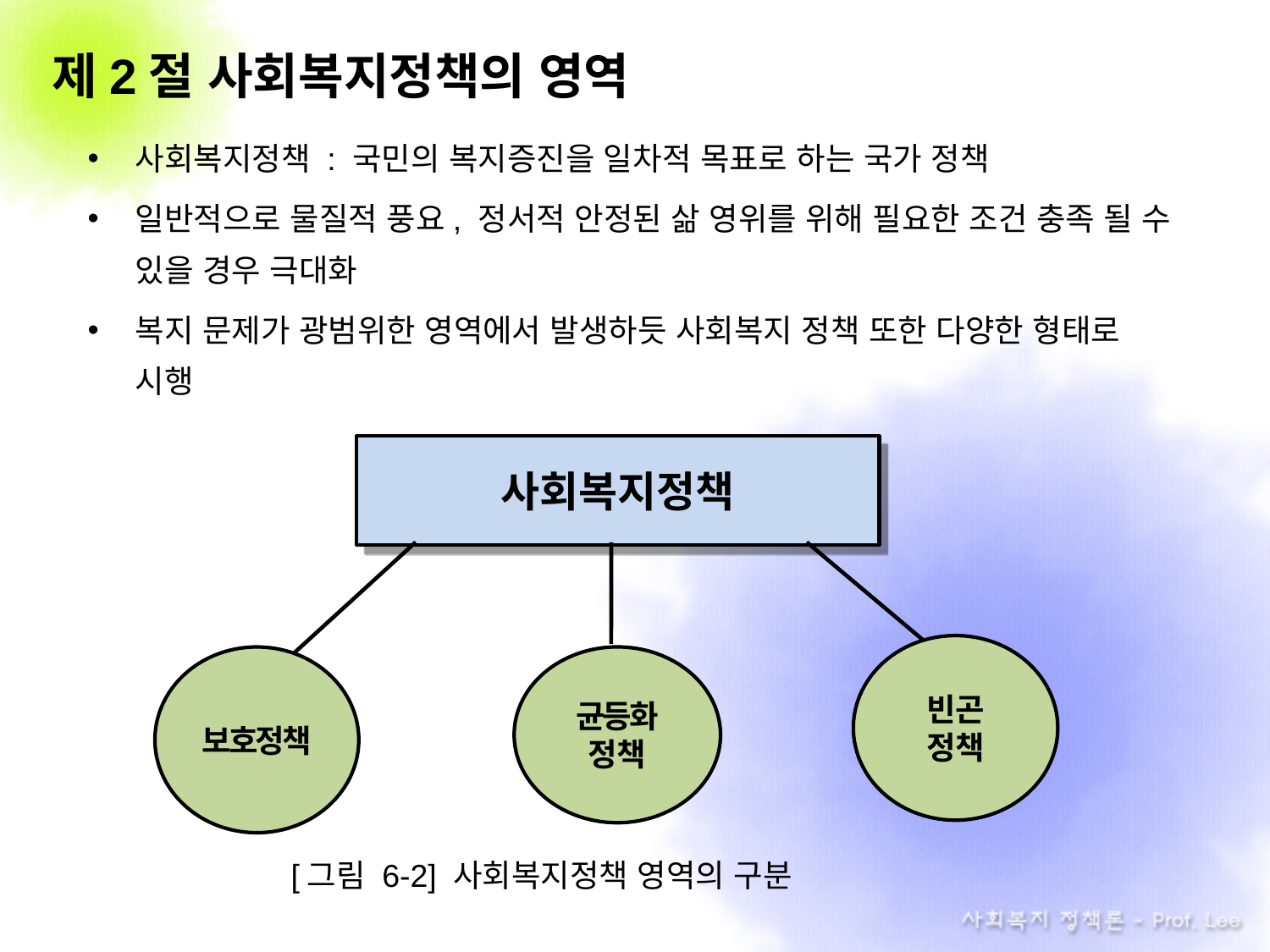

# 제2절 사회복지정책의 영역
사회복지정책 : 국민의 복지증진을 일차적 목표로 하는 국가 정책
일반적으로 물질적 풍요, 정서적 안정된 삶 영위를 위해 필요한 조건 충족 될 수 있을 경우 극대화
복지 문제가 광범위한 영역에서 발생하듯 사회복지 정책 또한 다양한 형태로 시행

                    [그림 6-2] 사회복지정책 영역의 구분
사회복지정책
빈곤
정책
보호정책
균등화
정책